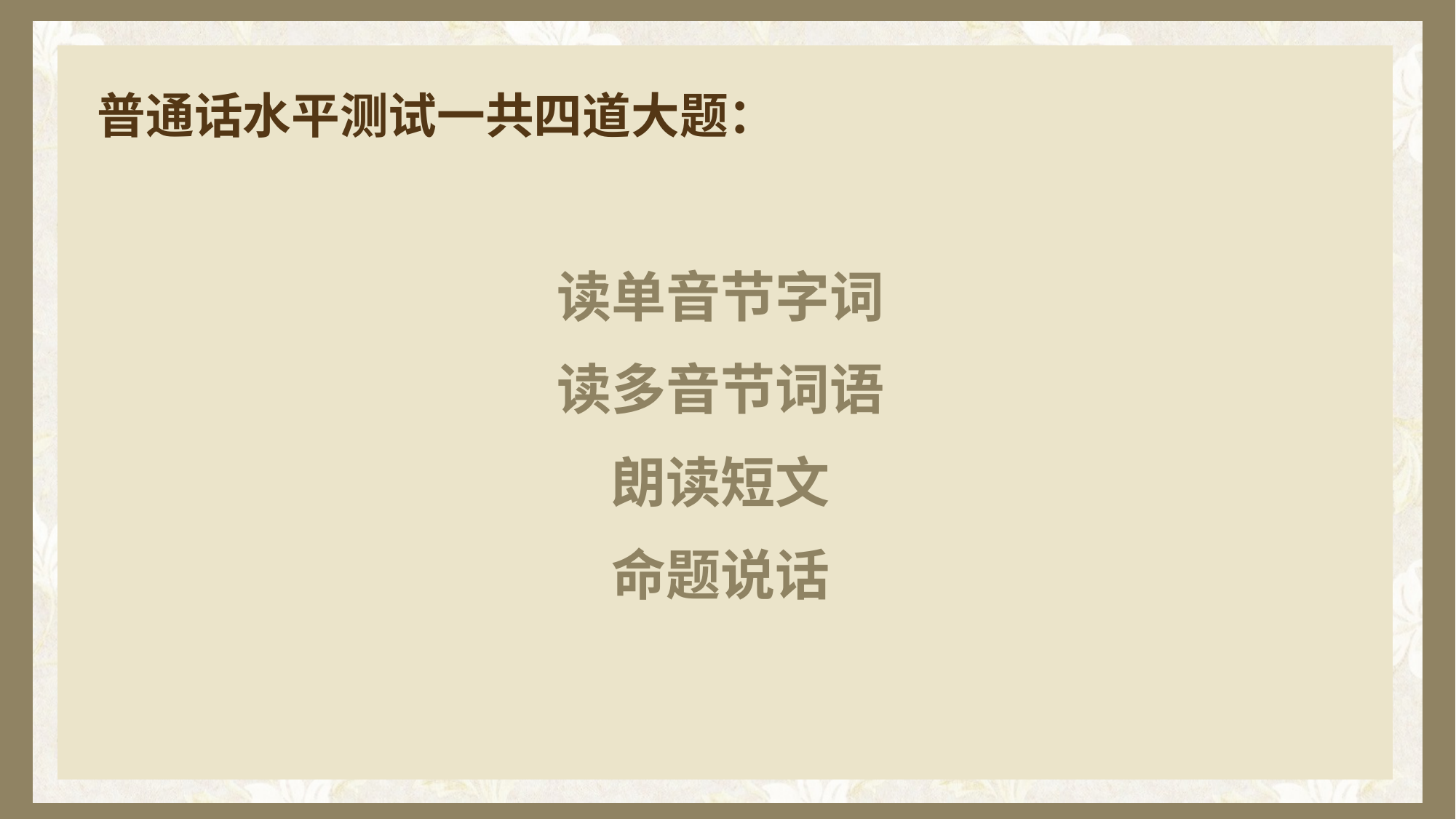

# 普通话水平测试一共四道大题：
读单音节字词
读多音节词语
朗读短文
命题说话